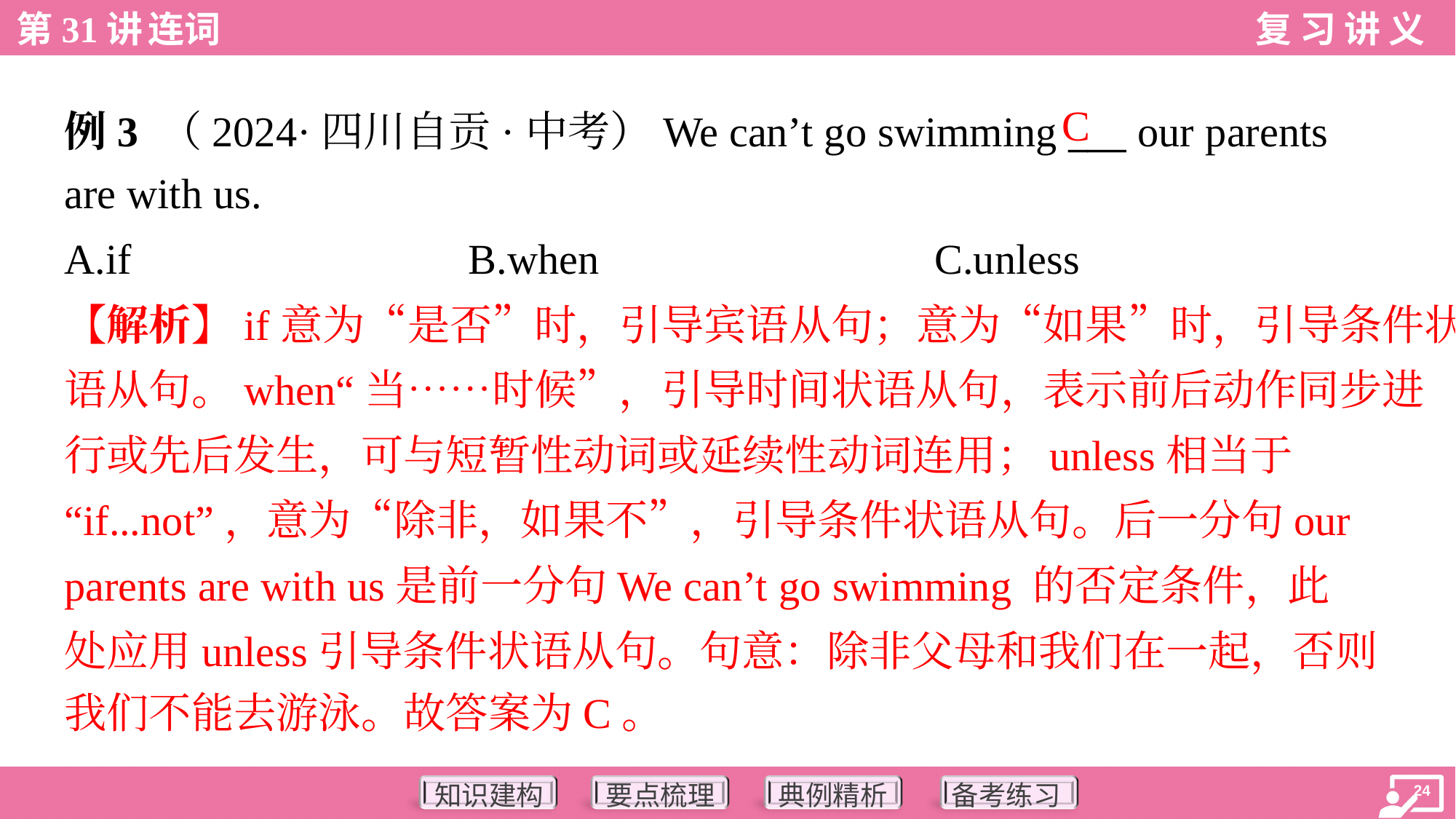

C
例3 （2024·四川自贡·中考）We can’t go swimming ___ our parents
are with us.
A.if	B.when	C.unless
【解析】if意为“是否”时，引导宾语从句；意为“如果”时，引导条件状
语从句。when“当……时候”，引导时间状语从句，表示前后动作同步进
行或先后发生，可与短暂性动词或延续性动词连用；unless相当于
“if...not”，意为“除非，如果不”，引导条件状语从句。后一分句our
parents are with us是前一分句We can’t go swimming 的否定条件，此
处应用unless引导条件状语从句。句意：除非父母和我们在一起，否则
我们不能去游泳。故答案为C。